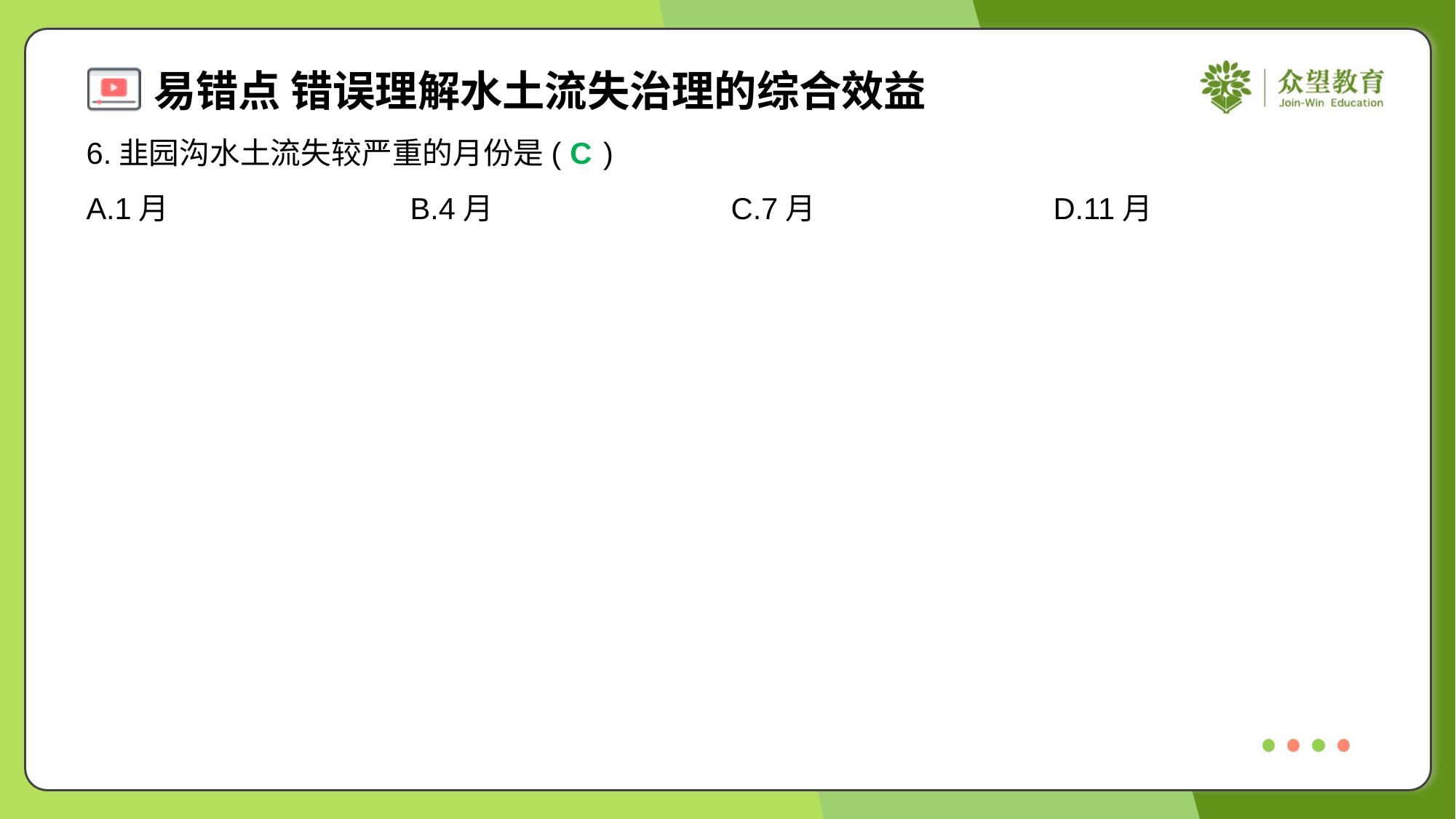

6.韭园沟水土流失较严重的月份是(     )
C
A.1月	B.4月	C.7月	D.11月